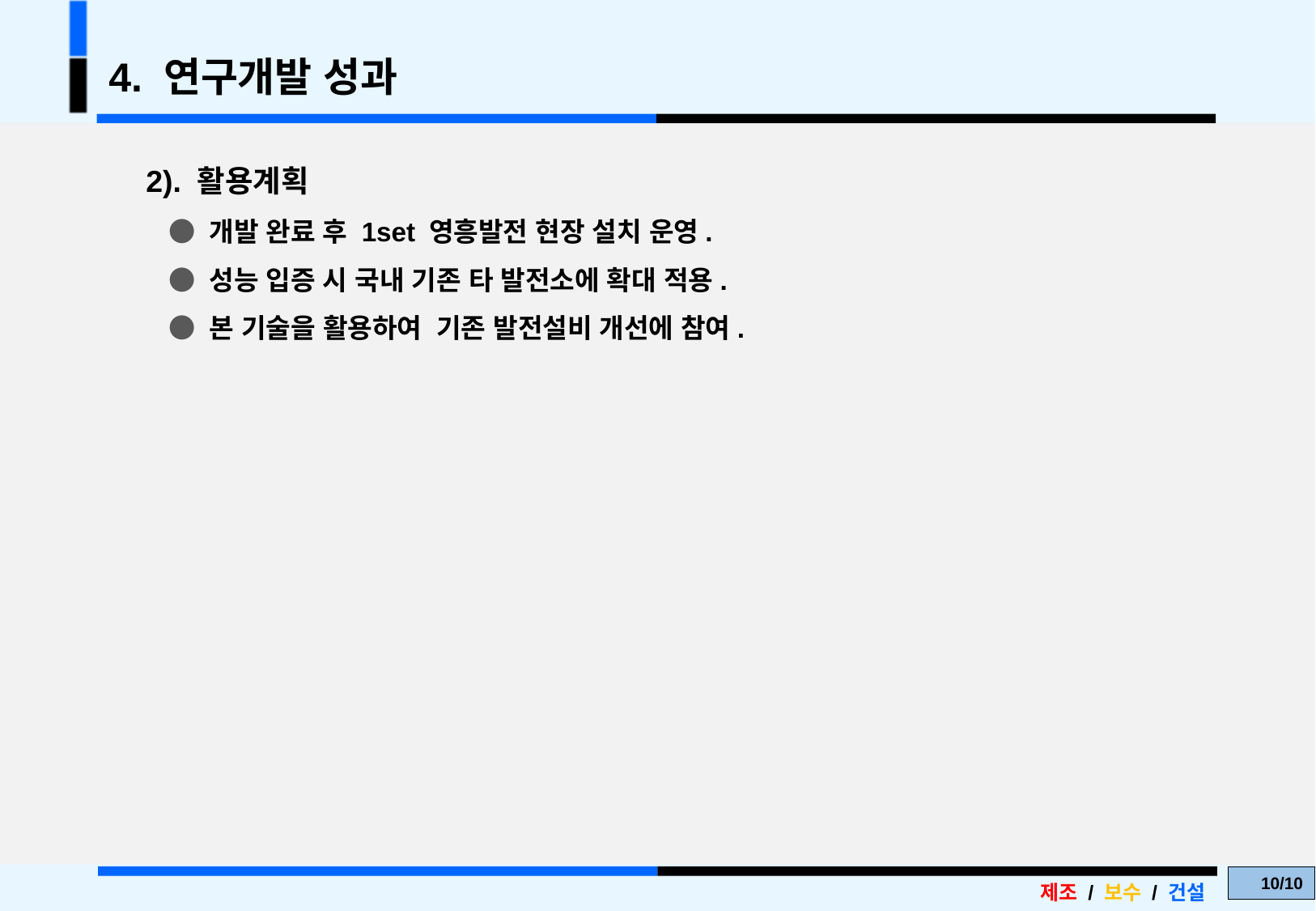

4. 연구개발 성과

2). 활용계획
   ● 개발 완료 후 1set 영흥발전 현장 설치 운영.
   ● 성능 입증 시 국내 기존 타 발전소에 확대 적용.
   ● 본 기술을 활용하여  기존 발전설비 개선에 참여.

10/10
제조 / 보수 / 건설